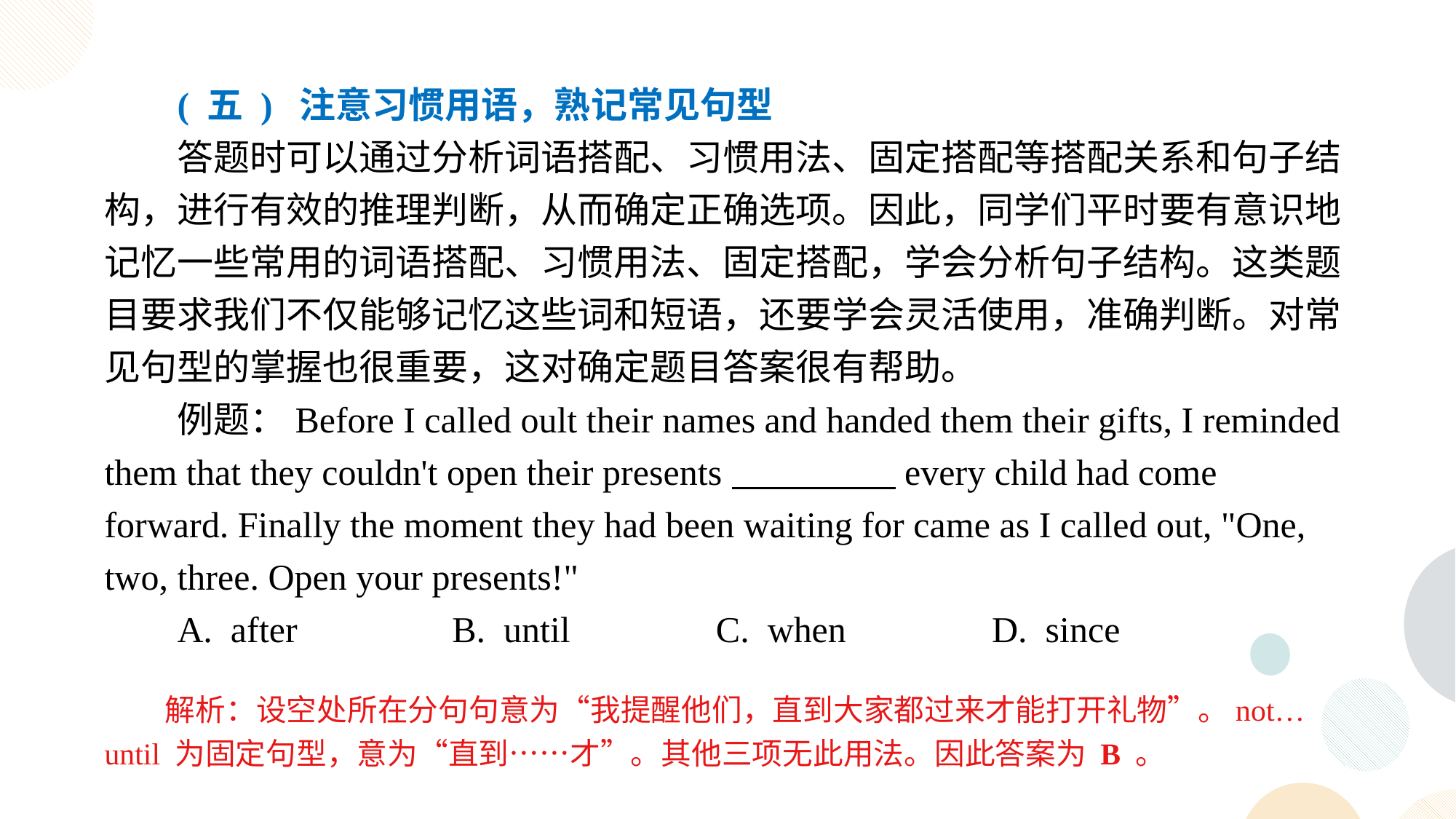

( 五 )  注意习惯用语，熟记常见句型
答题时可以通过分析词语搭配、习惯用法、固定搭配等搭配关系和句子结构，进行有效的推理判断，从而确定正确选项。因此，同学们平时要有意识地记忆一些常用的词语搭配、习惯用法、固定搭配，学会分析句子结构。这类题目要求我们不仅能够记忆这些词和短语，还要学会灵活使用，准确判断。对常见句型的掌握也很重要，这对确定题目答案很有帮助。
例题：Before I called oult their names and handed them their gifts, I reminded them that they couldn't open their presents                    every child had come forward. Finally the moment they had been waiting for came as I called out, "One, two, three. Open your presents!"
A.  after                 B.  until                C.  when                D.  since

解析：设空处所在分句句意为“我提醒他们，直到大家都过来才能打开礼物”。not…until 为固定句型，意为“直到……才”。其他三项无此用法。因此答案为 B 。